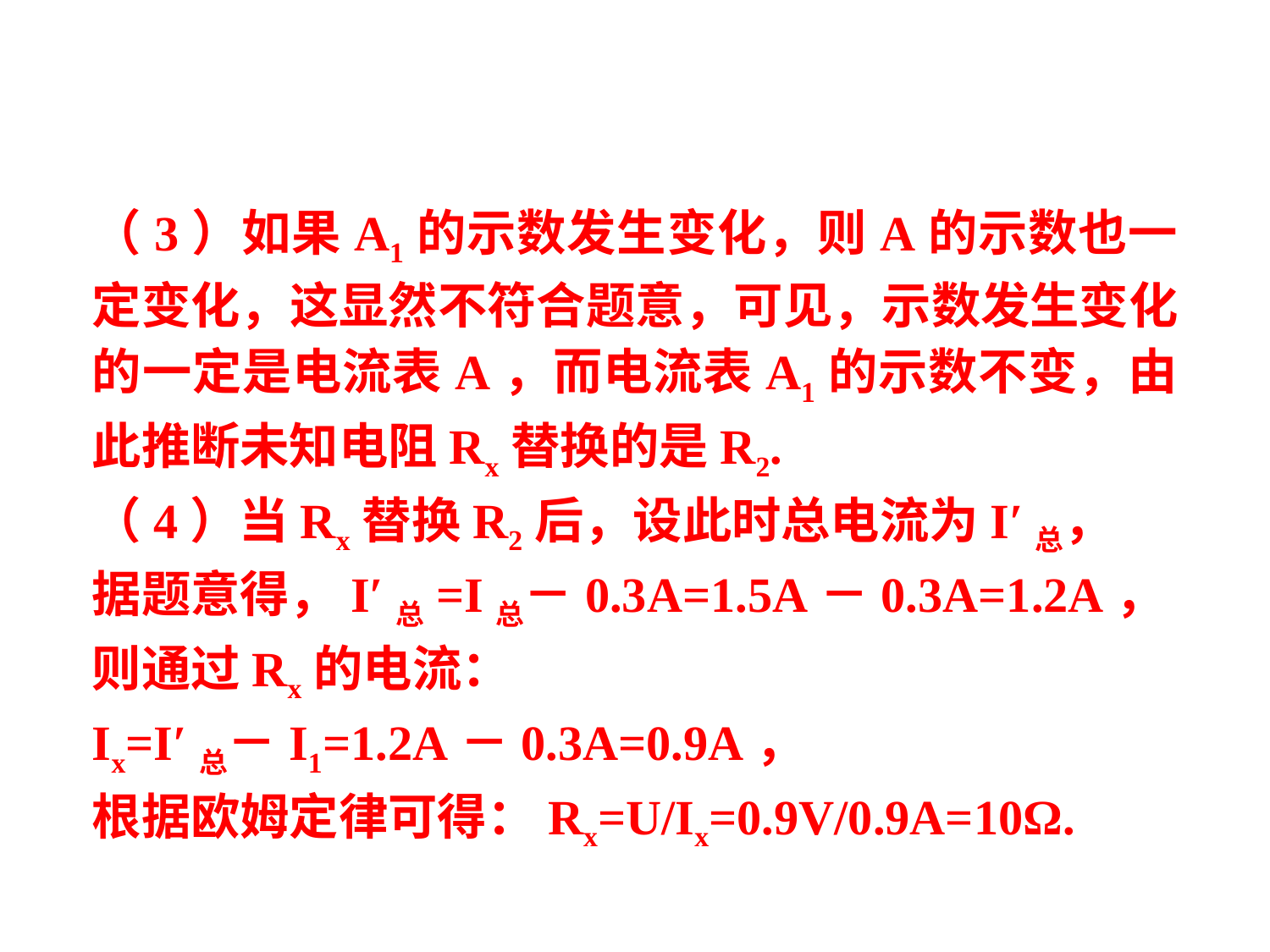

（3）如果A1的示数发生变化，则A的示数也一定变化，这显然不符合题意，可见，示数发生变化的一定是电流表A，而电流表A1的示数不变，由此推断未知电阻Rx替换的是R2.
（4）当Rx替换R2后，设此时总电流为I′总，
据题意得，I′总=I总－0.3A=1.5A－0.3A=1.2A，
则通过Rx的电流：
Ix=I′总－I1=1.2A－0.3A=0.9A，
根据欧姆定律可得：Rx=U/Ix=0.9V/0.9A=10Ω.